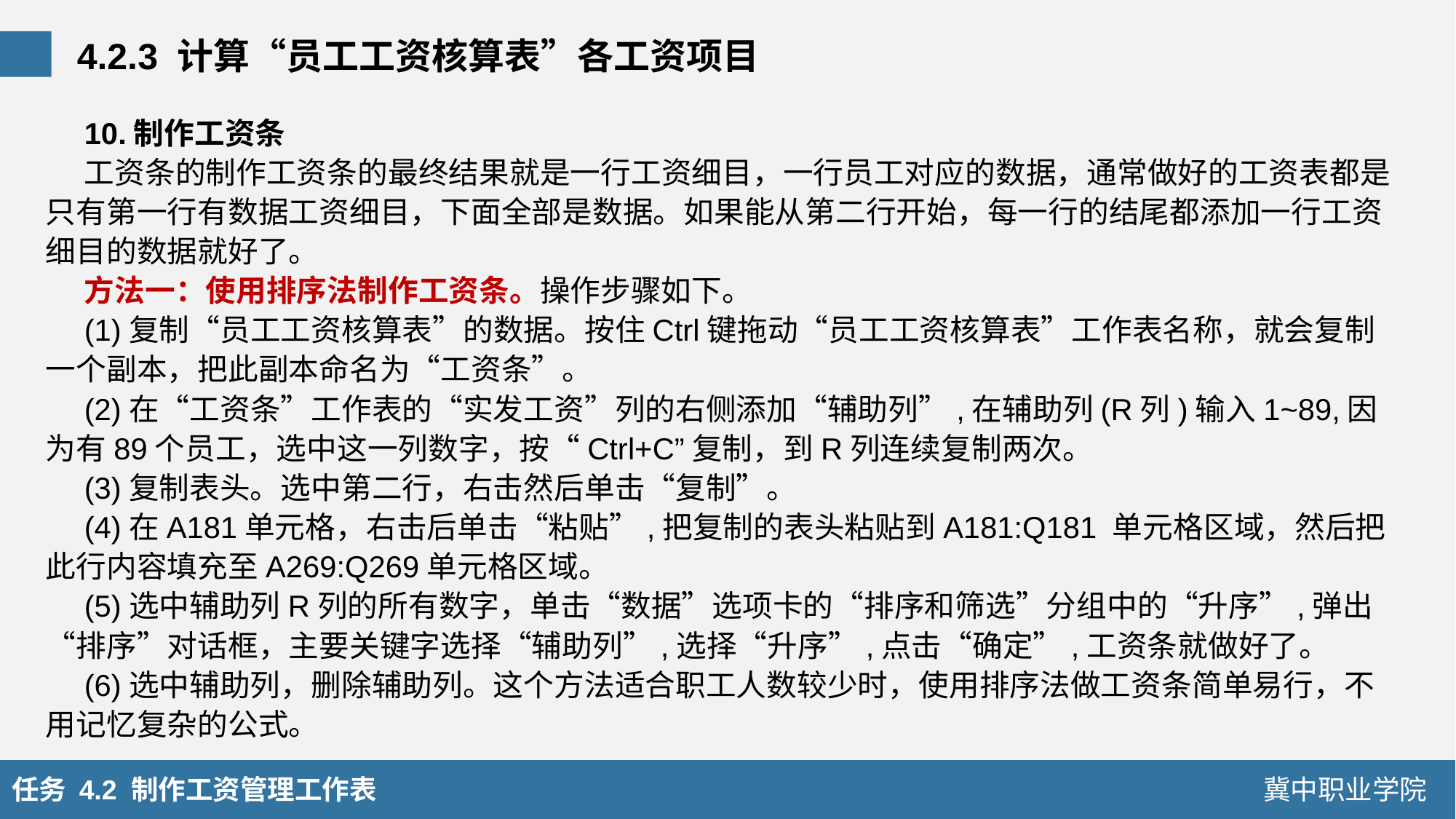

4.2.3 计算“员工工资核算表”各工资项目
10.制作工资条
工资条的制作工资条的最终结果就是一行工资细目，一行员工对应的数据，通常做好的工资表都是只有第一行有数据工资细目，下面全部是数据。如果能从第二行开始，每一行的结尾都添加一行工资细目的数据就好了。
方法一：使用排序法制作工资条。操作步骤如下。
(1)复制“员工工资核算表”的数据。按住Ctrl键拖动“员工工资核算表”工作表名称，就会复制一个副本，把此副本命名为“工资条”。
(2)在“工资条”工作表的“实发工资”列的右侧添加“辅助列”,在辅助列(R列)输入1~89,因为有89个员工，选中这一列数字，按“Ctrl+C”复制，到R列连续复制两次。
(3)复制表头。选中第二行，右击然后单击“复制”。
(4)在A181单元格，右击后单击“粘贴”,把复制的表头粘贴到A181:Q181 单元格区域，然后把此行内容填充至A269:Q269单元格区域。
(5)选中辅助列R列的所有数字，单击“数据”选项卡的“排序和筛选”分组中的“升序”,弹出“排序”对话框，主要关键字选择“辅助列”,选择“升序”,点击“确定”,工资条就做好了。
(6)选中辅助列，删除辅助列。这个方法适合职工人数较少时，使用排序法做工资条简单易行，不用记忆复杂的公式。

任务 4.2 制作工资管理工作表
冀中职业学院